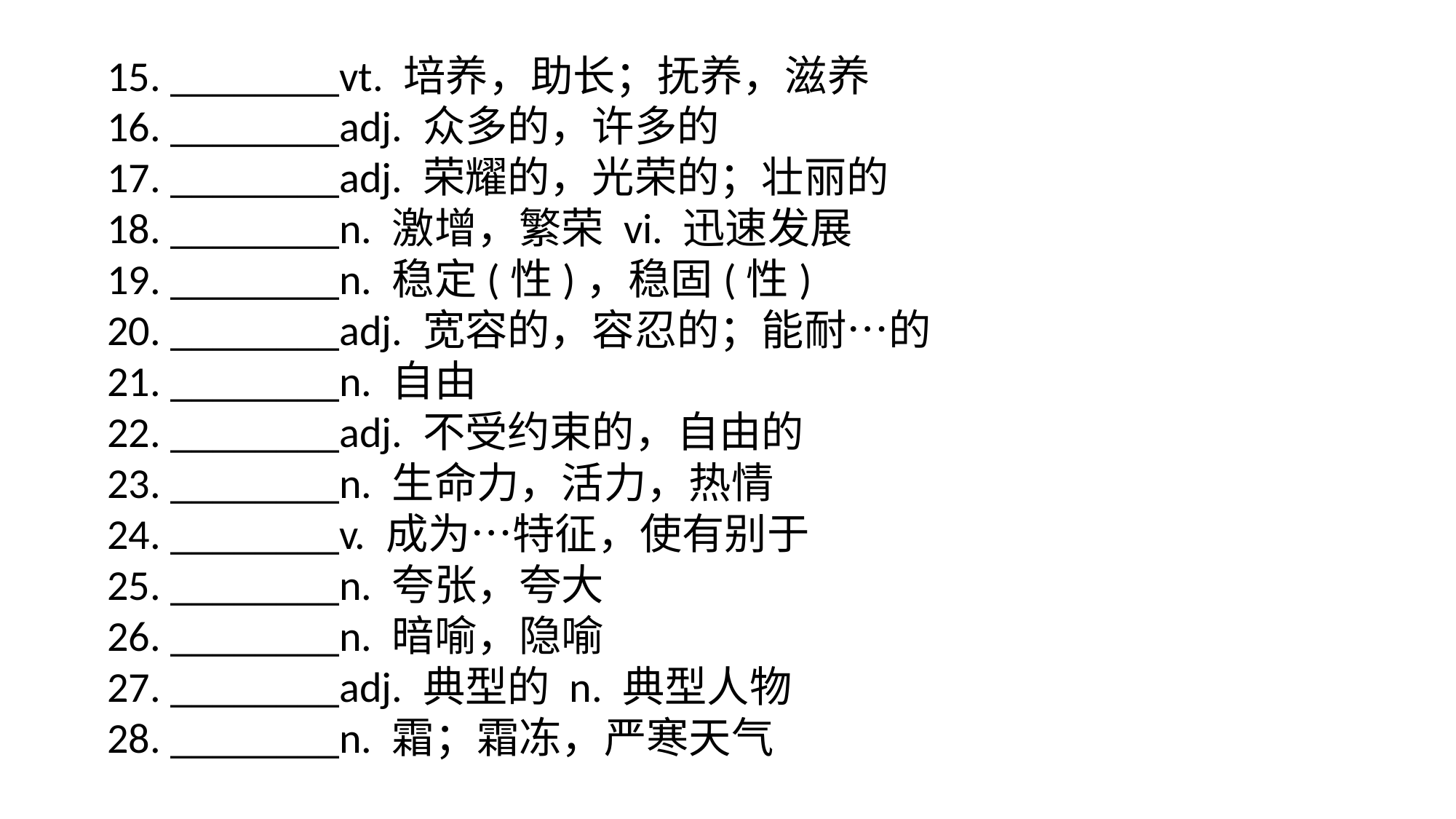

15. ________vt. 培养，助长；抚养，滋养
16. ________adj. 众多的，许多的
17. ________adj. 荣耀的，光荣的；壮丽的
18. ________n. 激增，繁荣 vi. 迅速发展
19. ________n. 稳定(性)，稳固(性)
20. ________adj. 宽容的，容忍的；能耐…的
21. ________n. 自由
22. ________adj. 不受约束的，自由的
23. ________n. 生命力，活力，热情
24. ________v. 成为…特征，使有别于
25. ________n. 夸张，夸大
26. ________n. 暗喻，隐喻
27. ________adj. 典型的 n. 典型人物
28. ________n. 霜；霜冻，严寒天气